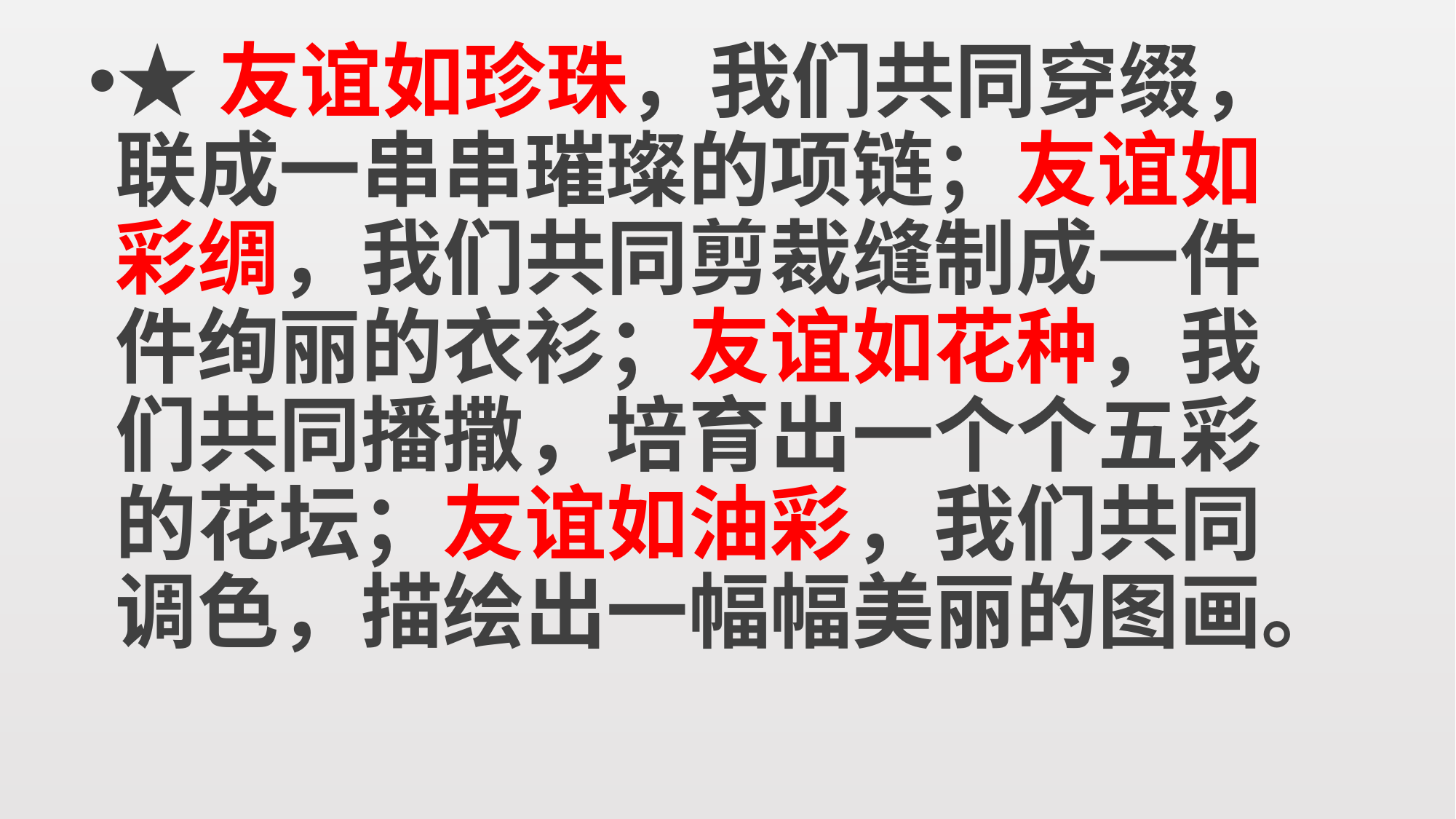

★友谊如珍珠，我们共同穿缀，联成一串串璀璨的项链；友谊如彩绸，我们共同剪裁缝制成一件件绚丽的衣衫；友谊如花种，我们共同播撒，培育出一个个五彩的花坛；友谊如油彩，我们共同调色，描绘出一幅幅美丽的图画。